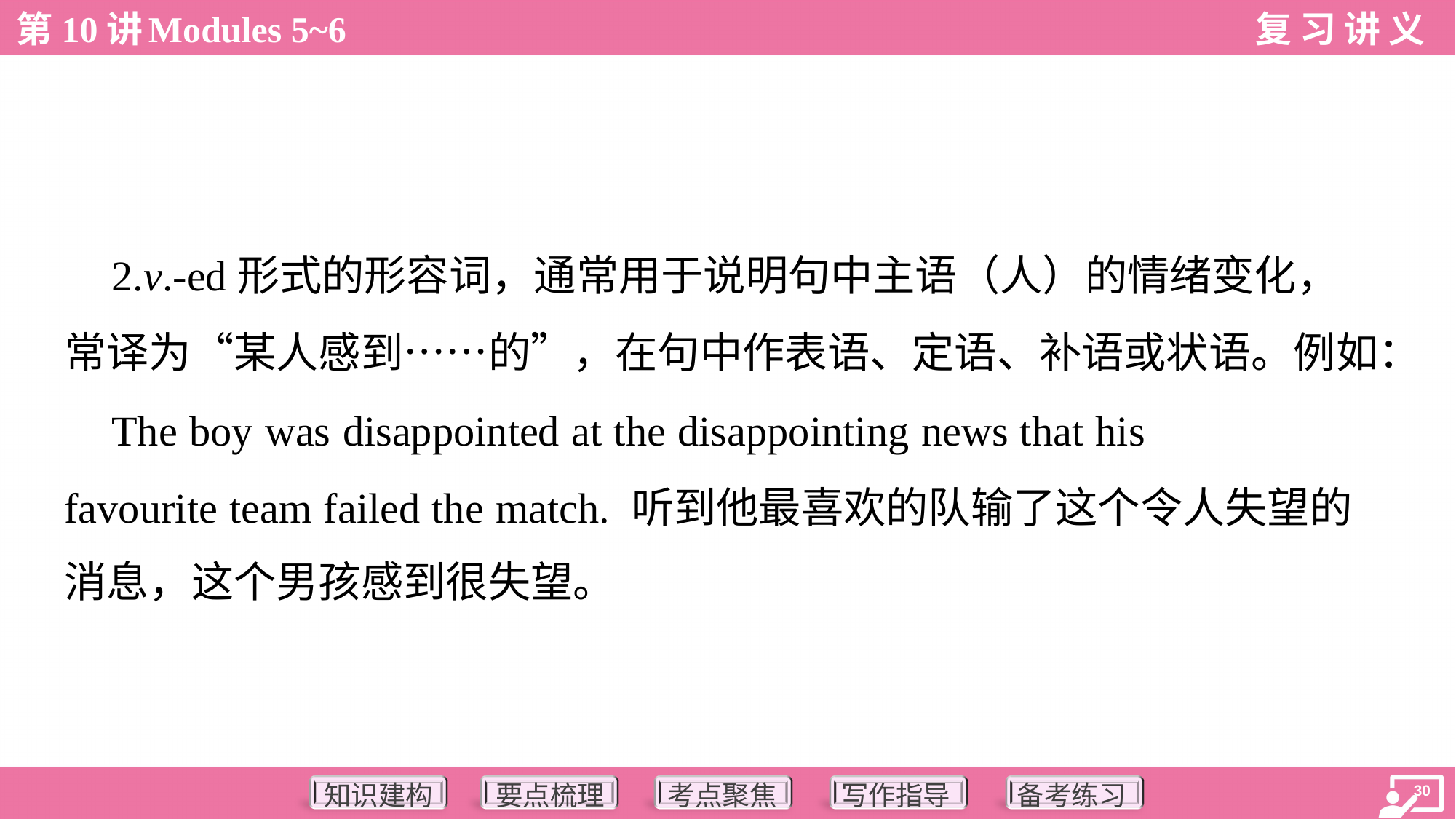

2.v.-ed形式的形容词，通常用于说明句中主语（人）的情绪变化，
常译为“某人感到……的”，在句中作表语、定语、补语或状语。例如：
    The boy was disappointed at the disappointing news that his
favourite team failed the match. 听到他最喜欢的队输了这个令人失望的
消息，这个男孩感到很失望。